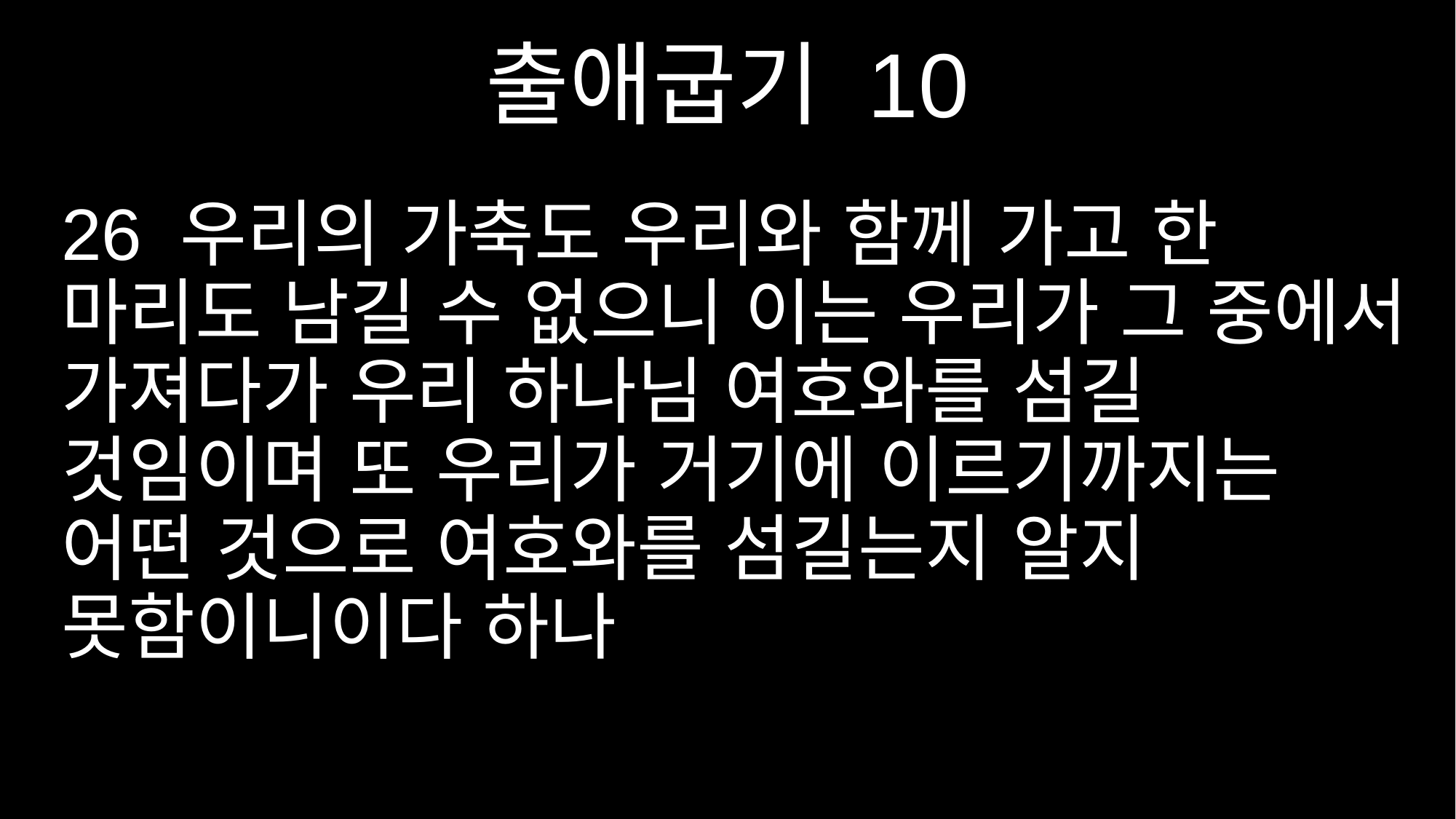

출애굽기 10
26 우리의 가축도 우리와 함께 가고 한 마리도 남길 수 없으니 이는 우리가 그 중에서 가져다가 우리 하나님 여호와를 섬길 것임이며 또 우리가 거기에 이르기까지는 어떤 것으로 여호와를 섬길는지 알지 못함이니이다 하나